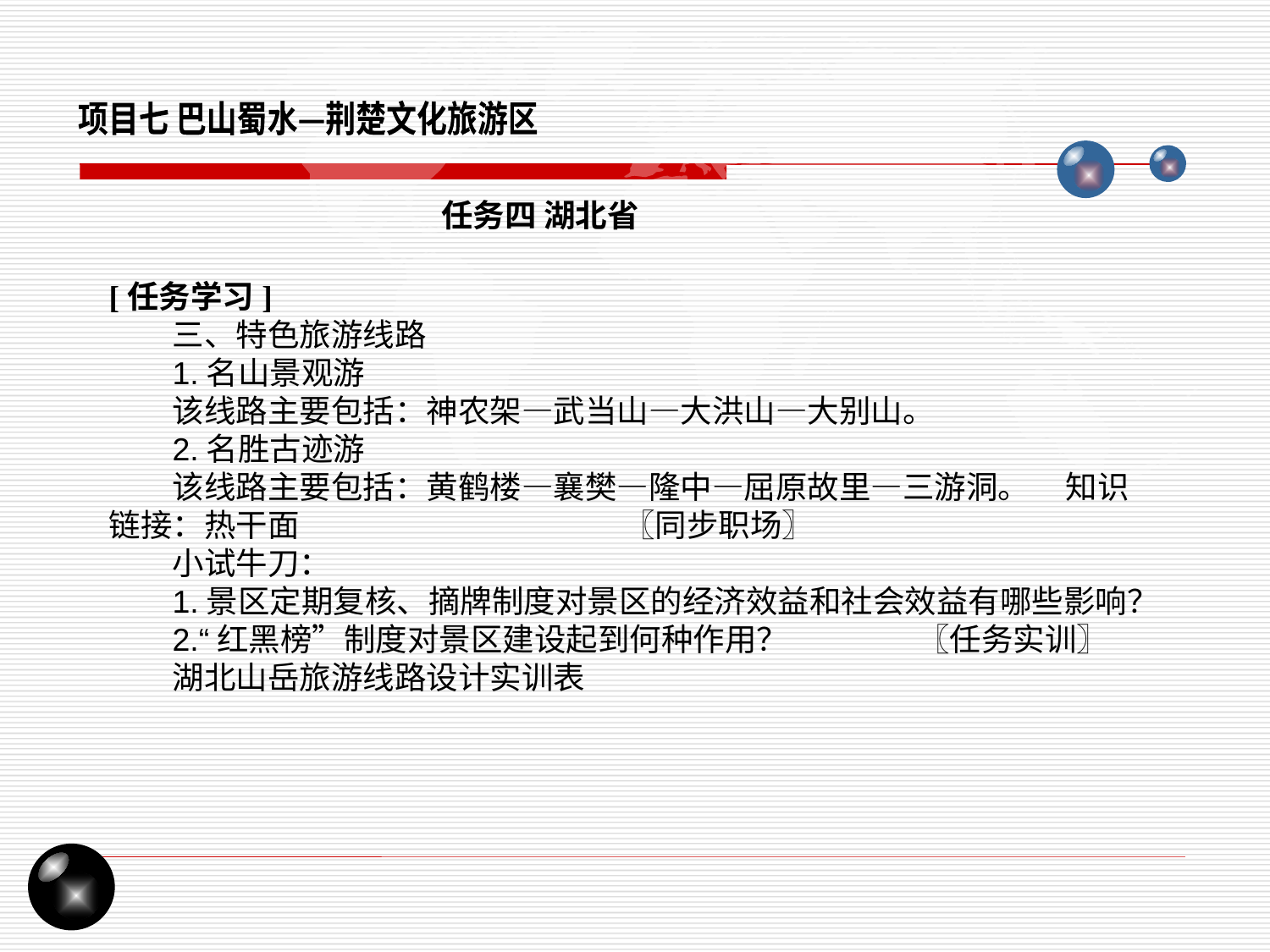

项目七 巴山蜀水—荆楚文化旅游区
任务四 湖北省
[任务学习]
三、特色旅游线路
1.名山景观游
该线路主要包括：神农架—武当山—大洪山—大别山。
2.名胜古迹游
该线路主要包括：黄鹤楼—襄樊—隆中—屈原故里—三游洞。     知识链接：热干面                                             〖同步职场〗
小试牛刀：
1.景区定期复核、摘牌制度对景区的经济效益和社会效益有哪些影响？
2.“红黑榜”制度对景区建设起到何种作用？                  〖任务实训〗
湖北山岳旅游线路设计实训表